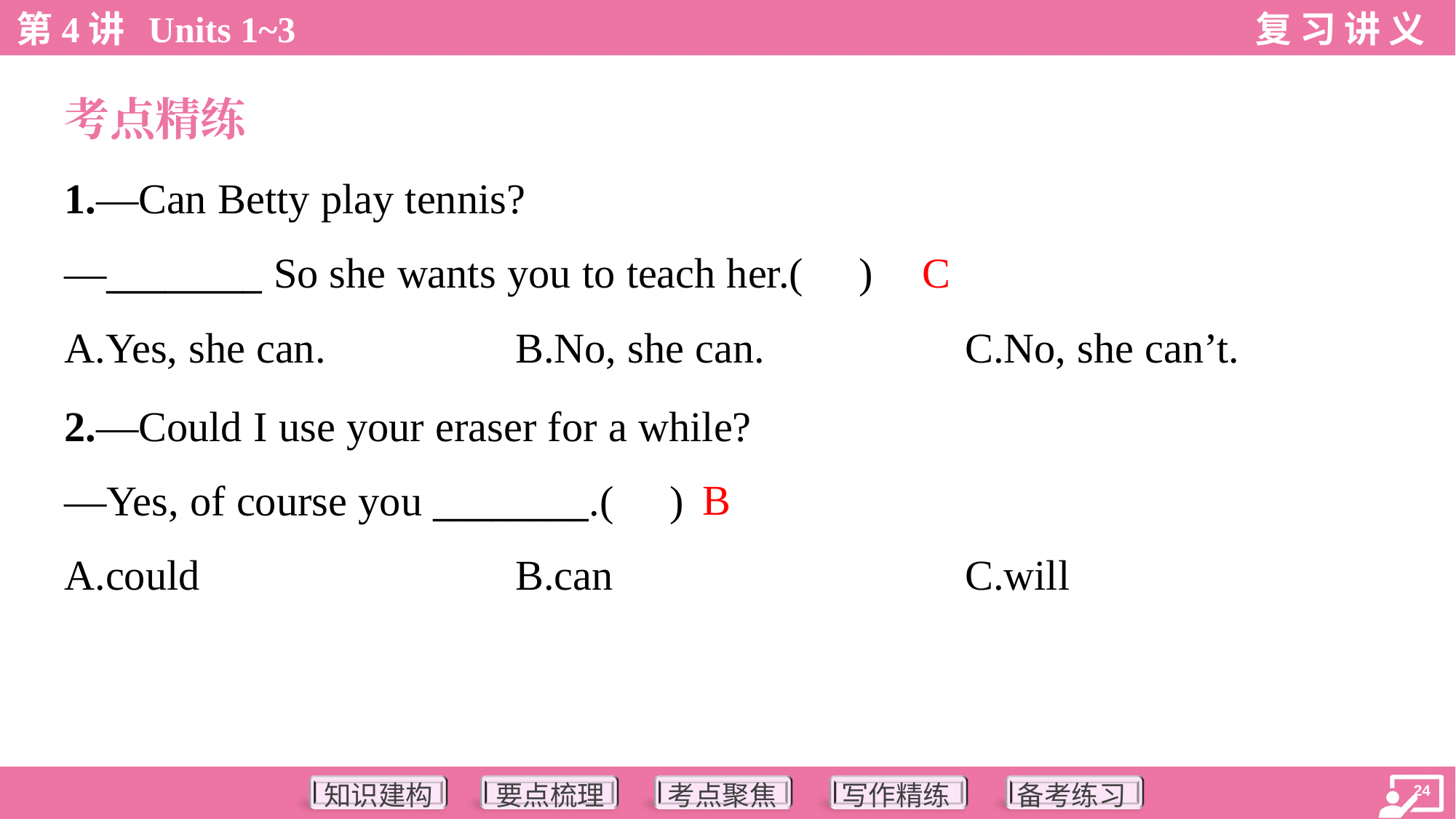

考点精练
1.—Can Betty play tennis?
—________ So she wants you to teach her.(     )
C
A.Yes, she can.	B.No, she can.	C.No, she can’t.
2.—Could I use your eraser for a while?
—Yes, of course you ________.(     )
B
A.could	B.can	C.will